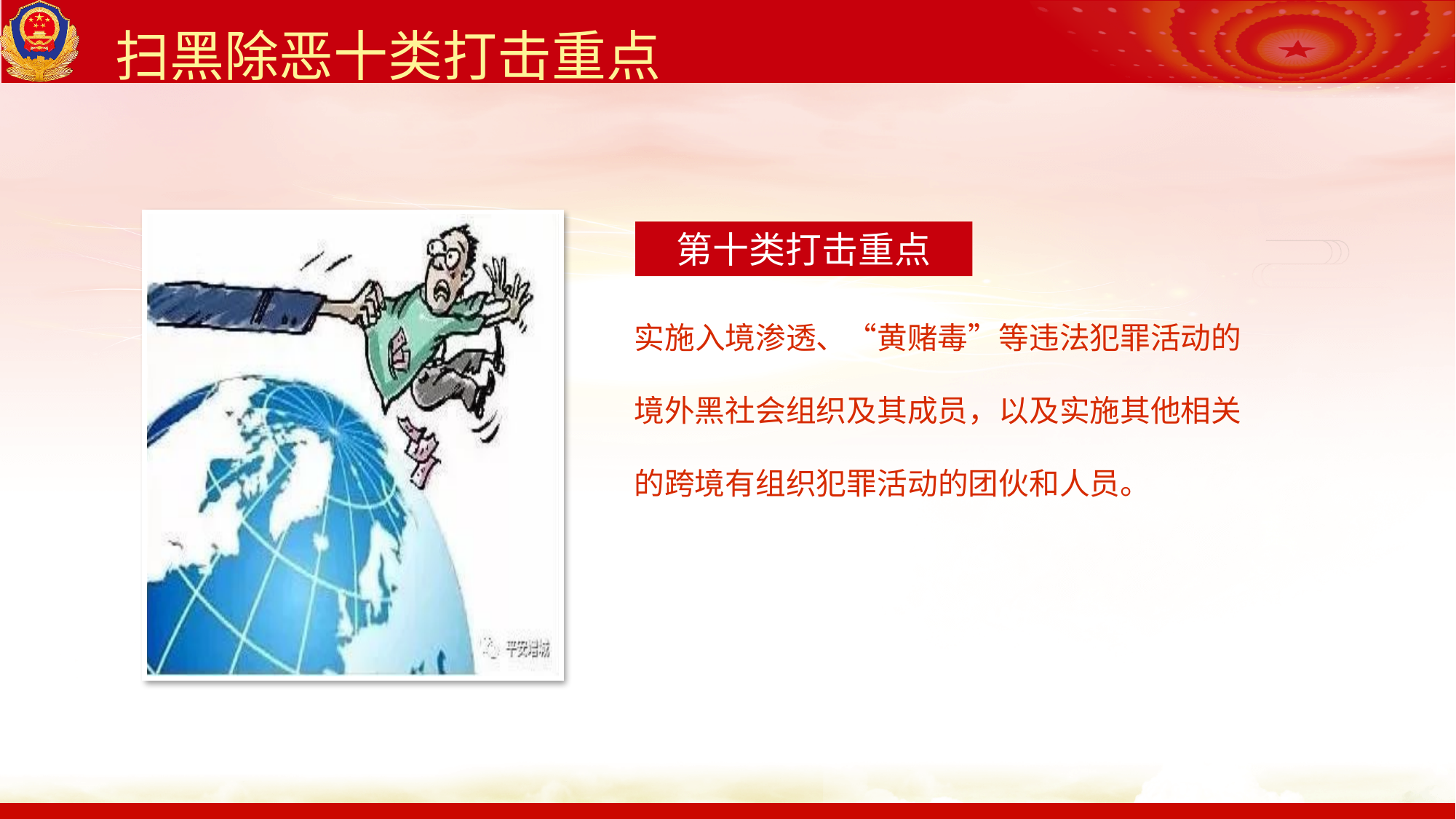

扫黑除恶十类打击重点

第十类打击重点
实施入境渗透、“黄赌毒”等违法犯罪活动的境外黑社会组织及其成员，以及实施其他相关的跨境有组织犯罪活动的团伙和人员。